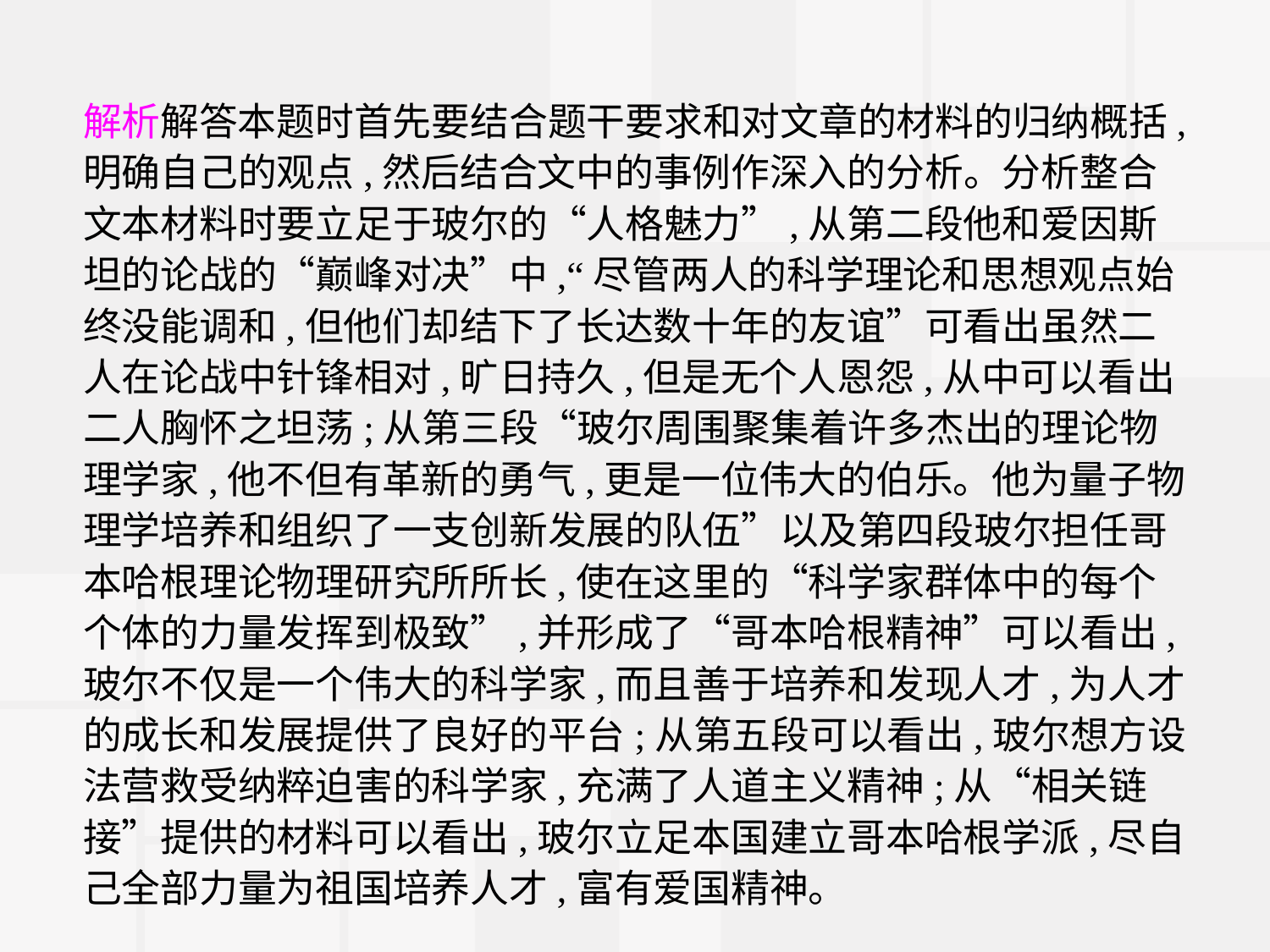

解析解答本题时首先要结合题干要求和对文章的材料的归纳概括,明确自己的观点,然后结合文中的事例作深入的分析。分析整合文本材料时要立足于玻尔的“人格魅力”,从第二段他和爱因斯坦的论战的“巅峰对决”中,“尽管两人的科学理论和思想观点始终没能调和,但他们却结下了长达数十年的友谊”可看出虽然二人在论战中针锋相对,旷日持久,但是无个人恩怨,从中可以看出二人胸怀之坦荡;从第三段“玻尔周围聚集着许多杰出的理论物理学家,他不但有革新的勇气,更是一位伟大的伯乐。他为量子物理学培养和组织了一支创新发展的队伍”以及第四段玻尔担任哥本哈根理论物理研究所所长,使在这里的“科学家群体中的每个个体的力量发挥到极致”,并形成了“哥本哈根精神”可以看出,玻尔不仅是一个伟大的科学家,而且善于培养和发现人才,为人才的成长和发展提供了良好的平台;从第五段可以看出,玻尔想方设法营救受纳粹迫害的科学家,充满了人道主义精神;从“相关链接”提供的材料可以看出,玻尔立足本国建立哥本哈根学派,尽自己全部力量为祖国培养人才,富有爱国精神。